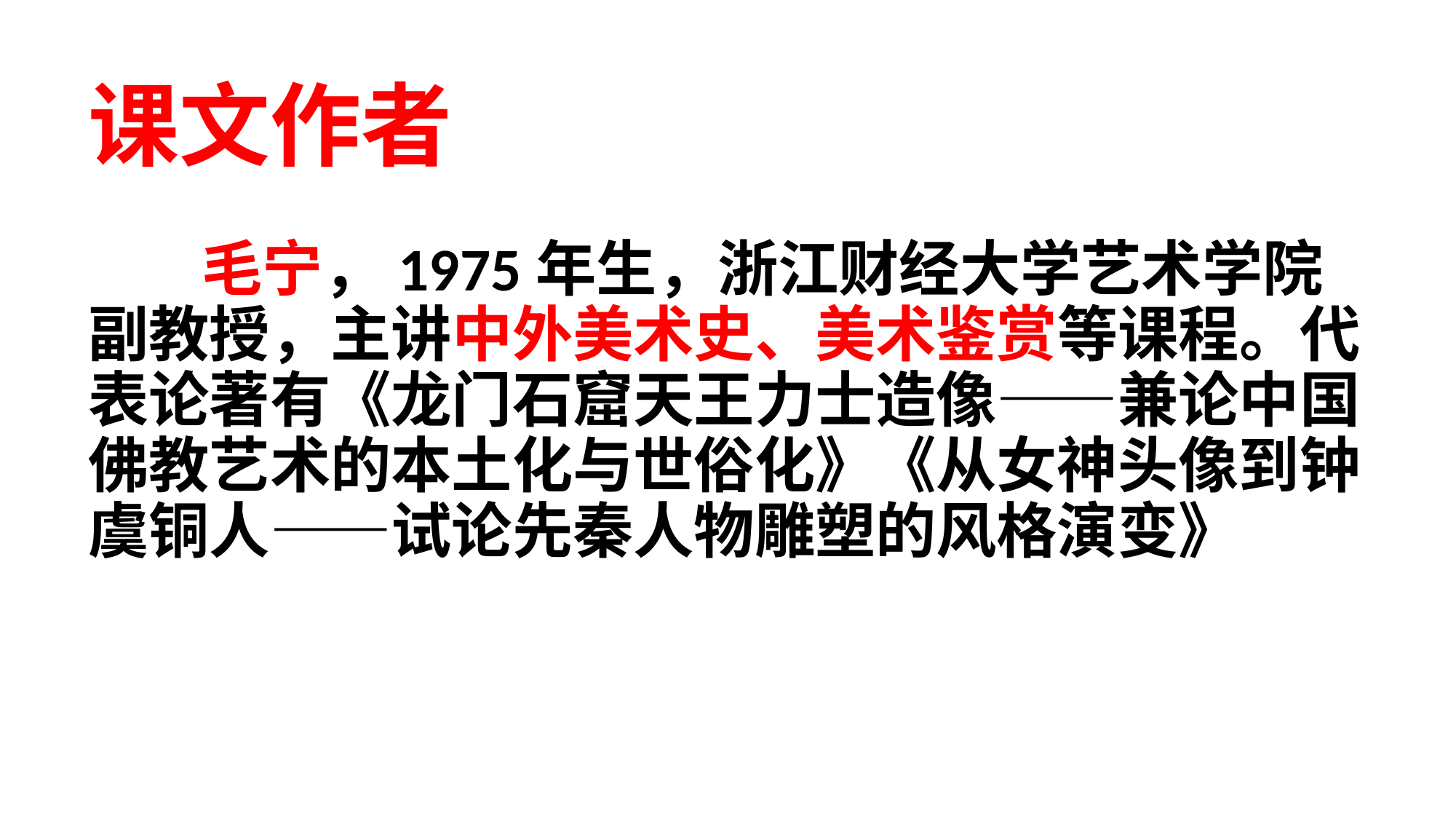

# 课文作者
        毛宁，1975年生，浙江财经大学艺术学院副教授，主讲中外美术史、美术鉴赏等课程。代表论著有《龙门石窟天王力士造像——兼论中国佛教艺术的本土化与世俗化》《从女神头像到钟虞铜人——试论先秦人物雕塑的风格演变》